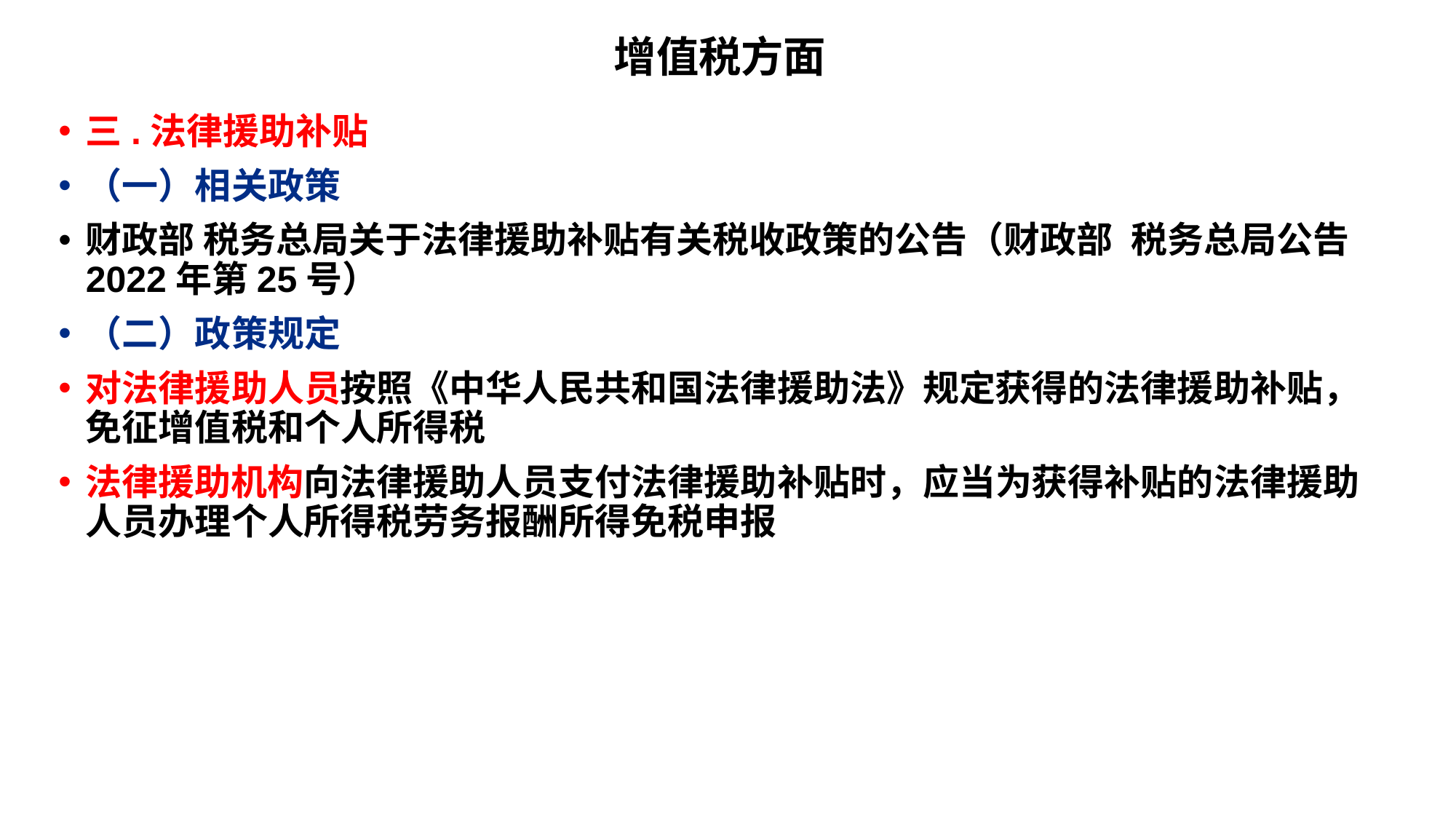

# 增值税方面
三.法律援助补贴
（一）相关政策
财政部 税务总局关于法律援助补贴有关税收政策的公告（财政部 税务总局公告2022年第25号）
（二）政策规定
对法律援助人员按照《中华人民共和国法律援助法》规定获得的法律援助补贴，免征增值税和个人所得税
法律援助机构向法律援助人员支付法律援助补贴时，应当为获得补贴的法律援助人员办理个人所得税劳务报酬所得免税申报